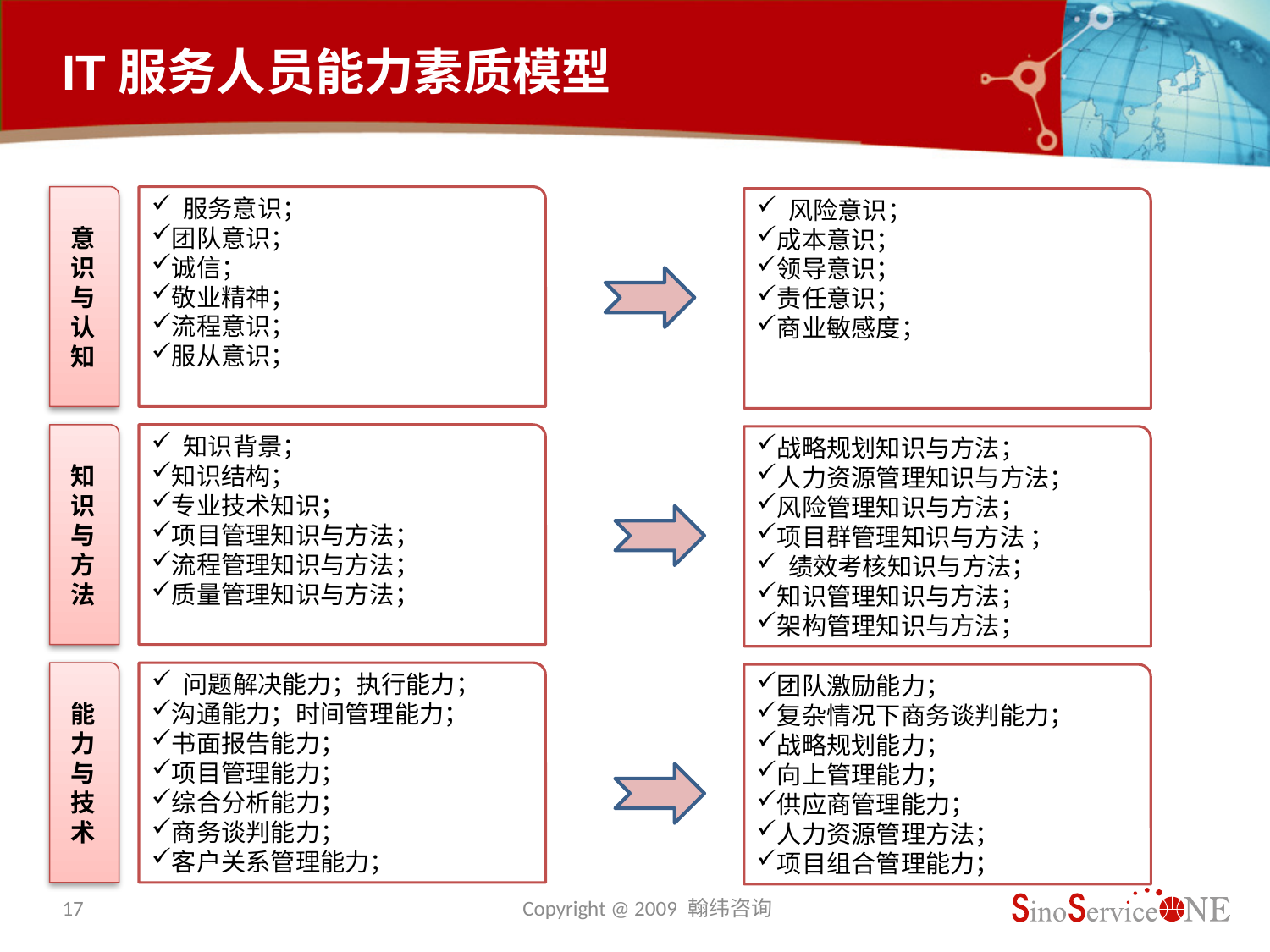

# IT服务人员能力素质模型
意识与认知
 服务意识；
团队意识；
诚信；
敬业精神；
流程意识；
服从意识；

 风险意识；
成本意识；
领导意识；
责任意识；
商业敏感度；

知识与方法
 知识背景；
知识结构；
专业技术知识；
项目管理知识与方法；
流程管理知识与方法；
质量管理知识与方法；

战略规划知识与方法；
人力资源管理知识与方法；
风险管理知识与方法；
项目群管理知识与方法 ；
 绩效考核知识与方法；
知识管理知识与方法；
架构管理知识与方法；

能力与技术
 问题解决能力；执行能力；
沟通能力；时间管理能力；
书面报告能力；
项目管理能力；
综合分析能力；
商务谈判能力；
客户关系管理能力；
团队激励能力；
复杂情况下商务谈判能力；
战略规划能力；
向上管理能力；
供应商管理能力；
人力资源管理方法；
项目组合管理能力；

17
Copyright @ 2009 翰纬咨询